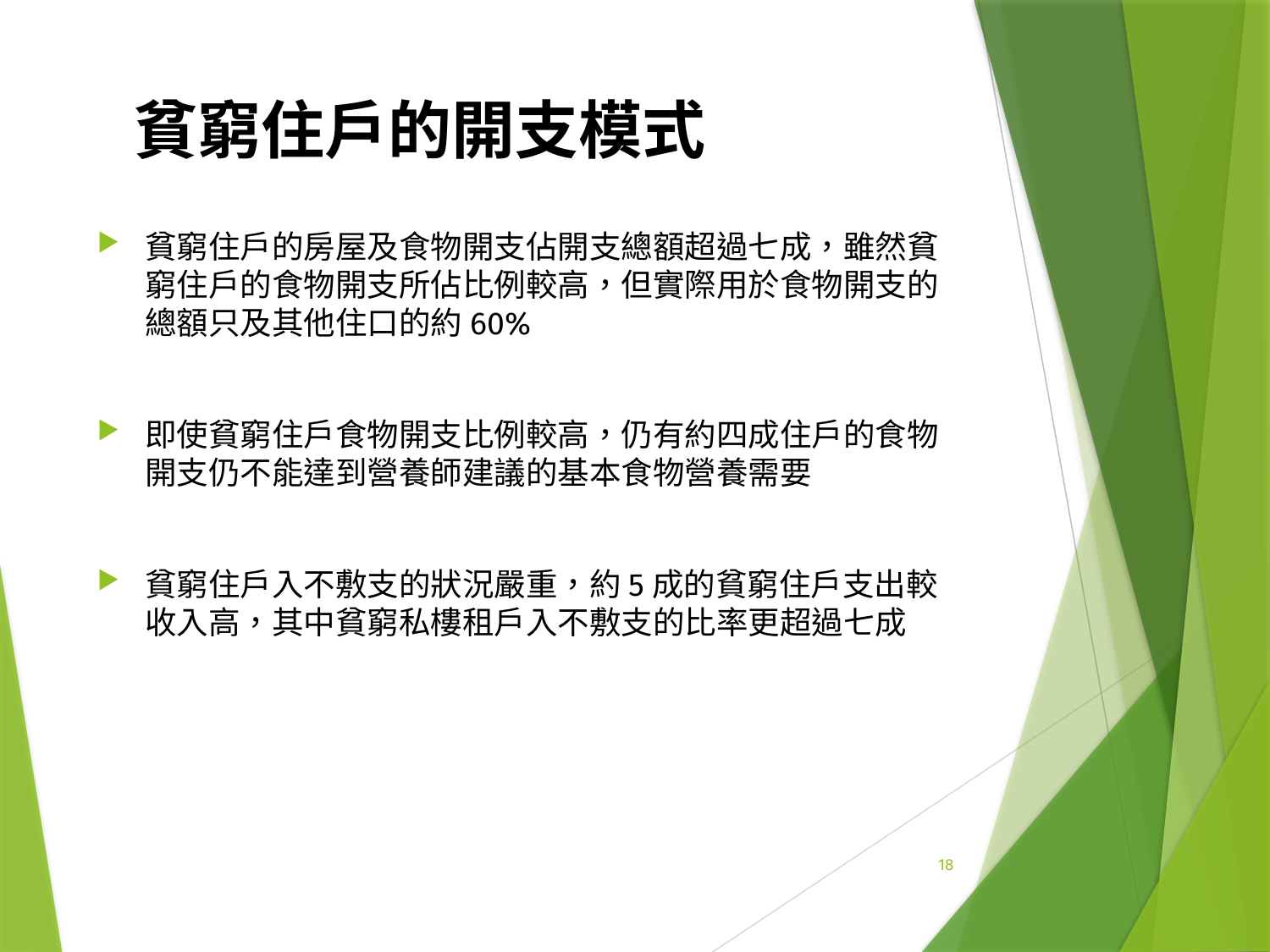

# 貧窮住戶的開支模式
貧窮住戶的房屋及食物開支佔開支總額超過七成，雖然貧窮住戶的食物開支所佔比例較高，但實際用於食物開支的總額只及其他住口的約60%

即使貧窮住戶食物開支比例較高，仍有約四成住戶的食物開支仍不能達到營養師建議的基本食物營養需要

貧窮住戶入不敷支的狀況嚴重，約5成的貧窮住戶支出較收入高，其中貧窮私樓租戶入不敷支的比率更超過七成

18